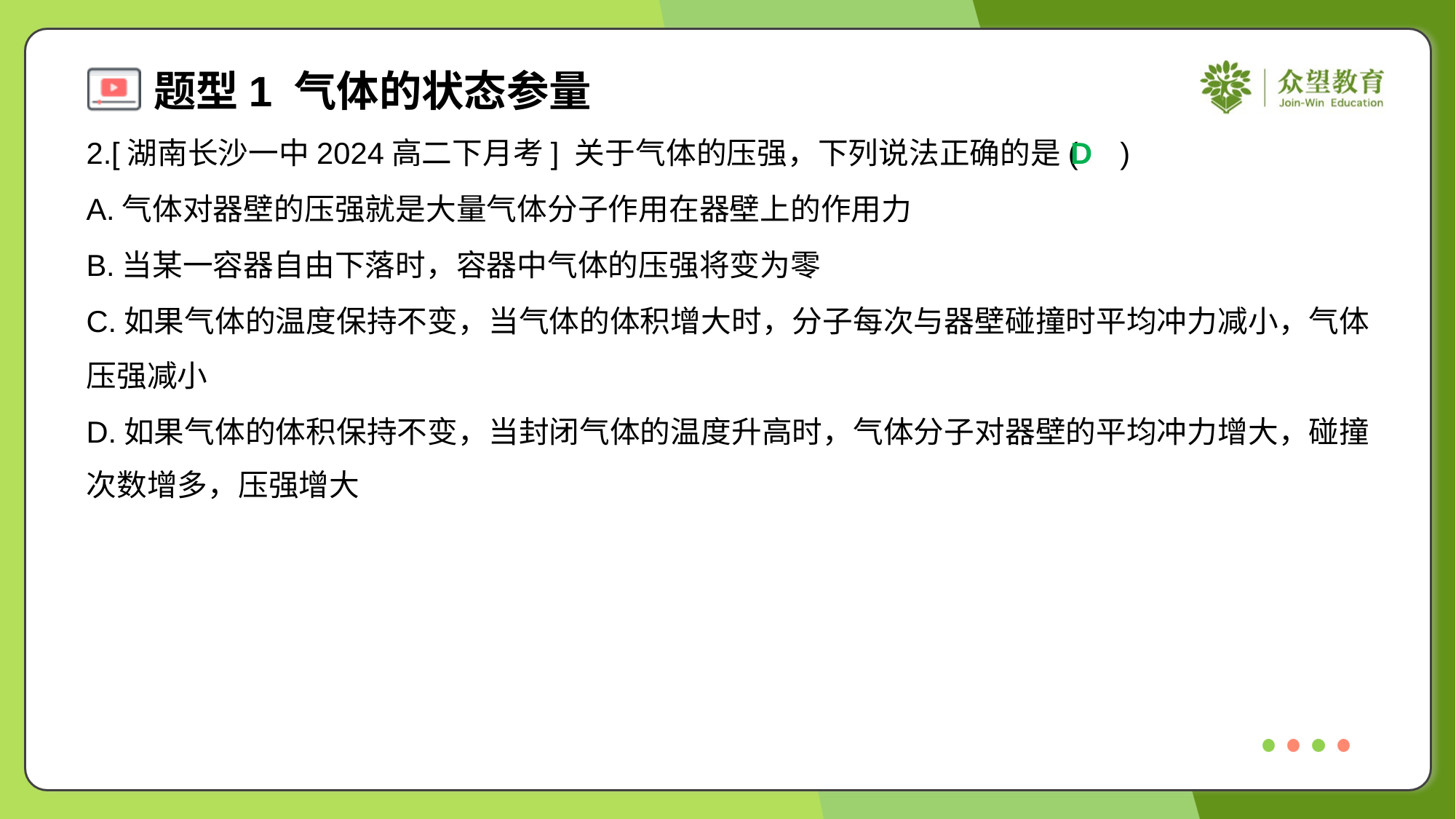

2.[湖南长沙一中2024高二下月考] 关于气体的压强，下列说法正确的是(     )
D
A.气体对器壁的压强就是大量气体分子作用在器壁上的作用力
B.当某一容器自由下落时，容器中气体的压强将变为零
C.如果气体的温度保持不变，当气体的体积增大时，分子每次与器壁碰撞时平均冲力减小，气体
压强减小
D.如果气体的体积保持不变，当封闭气体的温度升高时，气体分子对器壁的平均冲力增大，碰撞
次数增多，压强增大